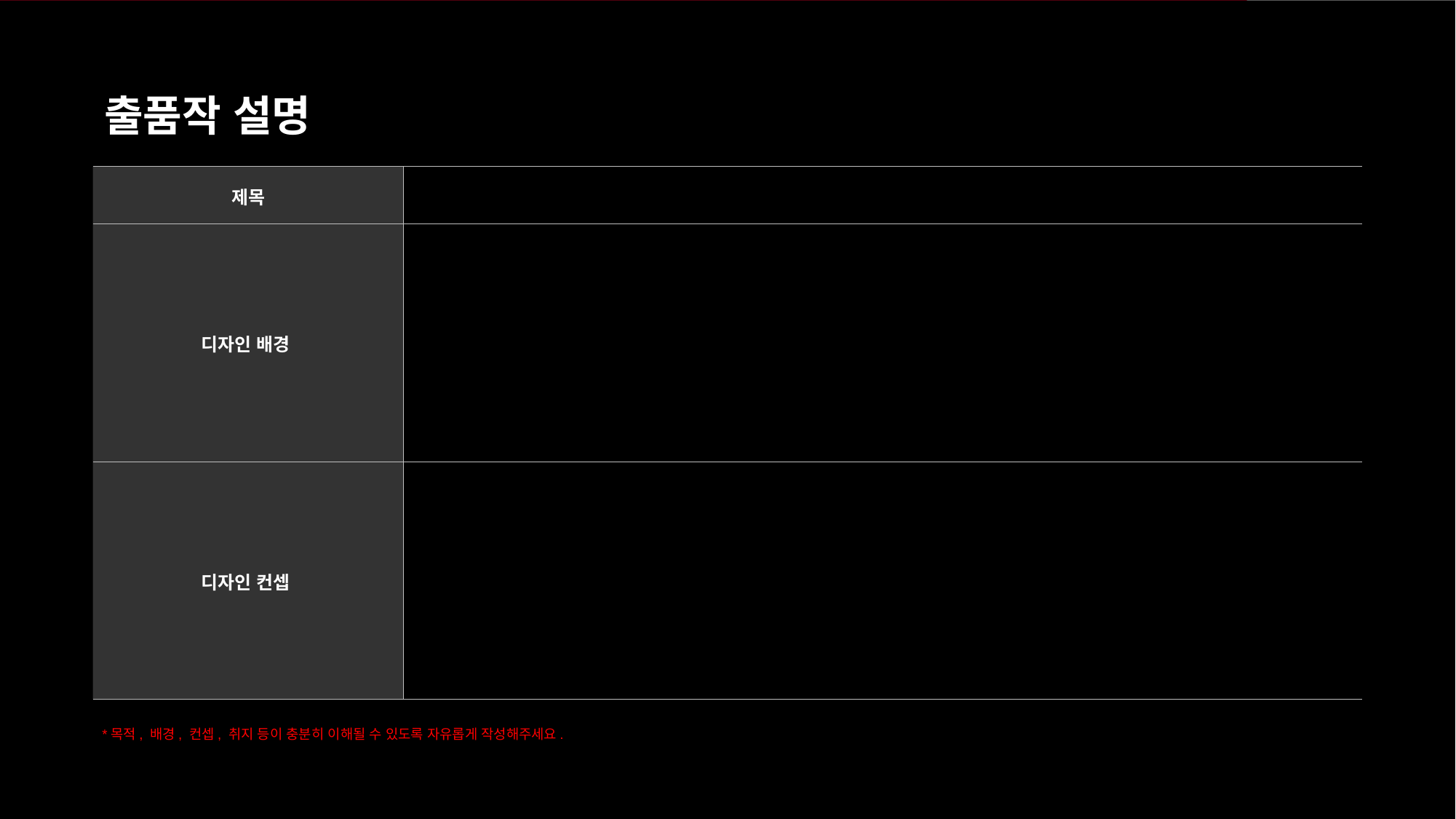

출품작 설명
| 제목 |  |
| --- | --- |
| 디자인 배경 |  |
| 디자인 컨셉 |  |
*목적, 배경, 컨셉, 취지 등이 충분히 이해될 수 있도록 자유롭게 작성해주세요.